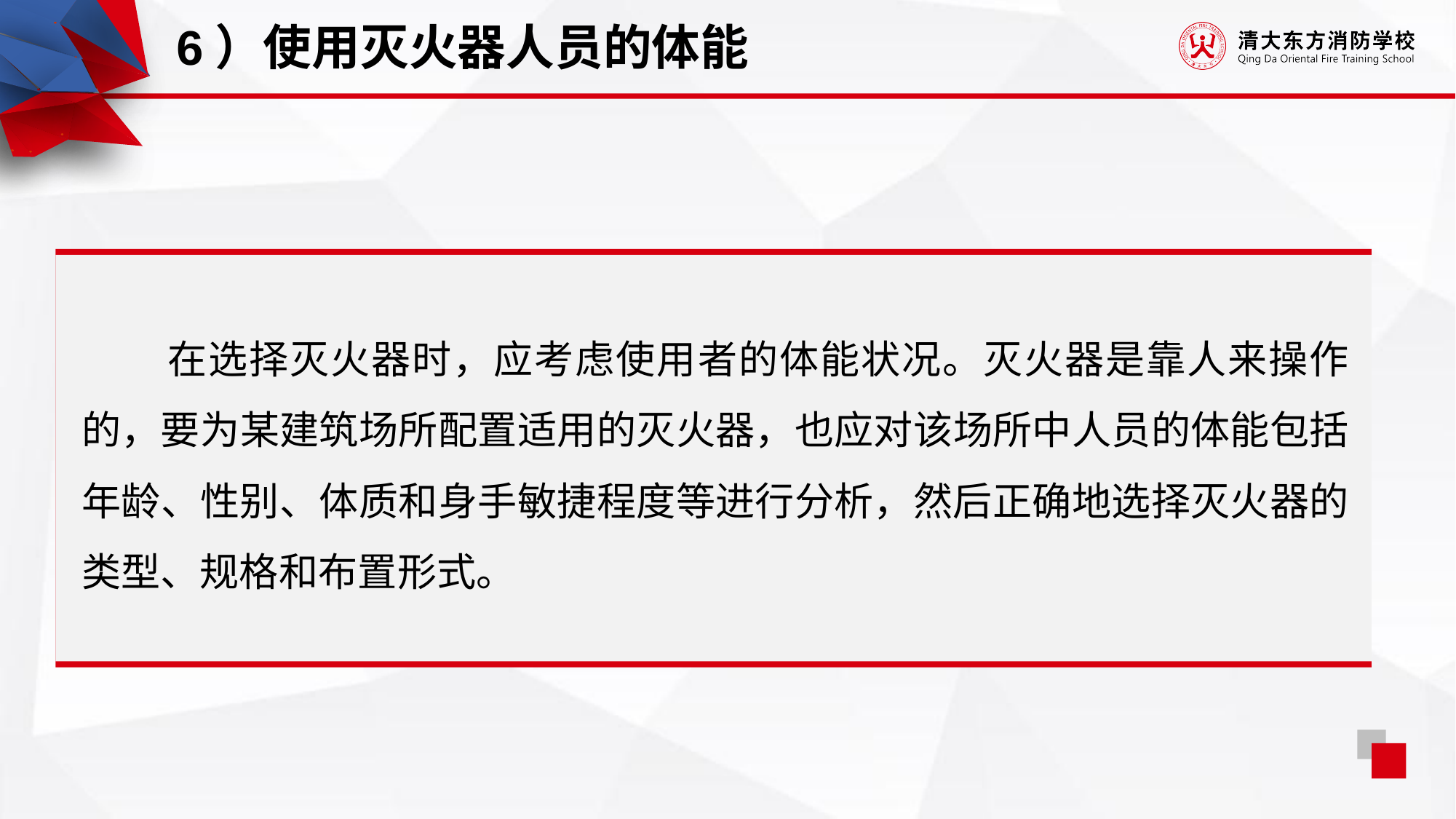

6）使用灭火器人员的体能

在选择灭火器时，应考虑使用者的体能状况。灭火器是靠人来操作的，要为某建筑场所配置适用的灭火器，也应对该场所中人员的体能包括年龄、性别、体质和身手敏捷程度等进行分析，然后正确地选择灭火器的类型、规格和布置形式。